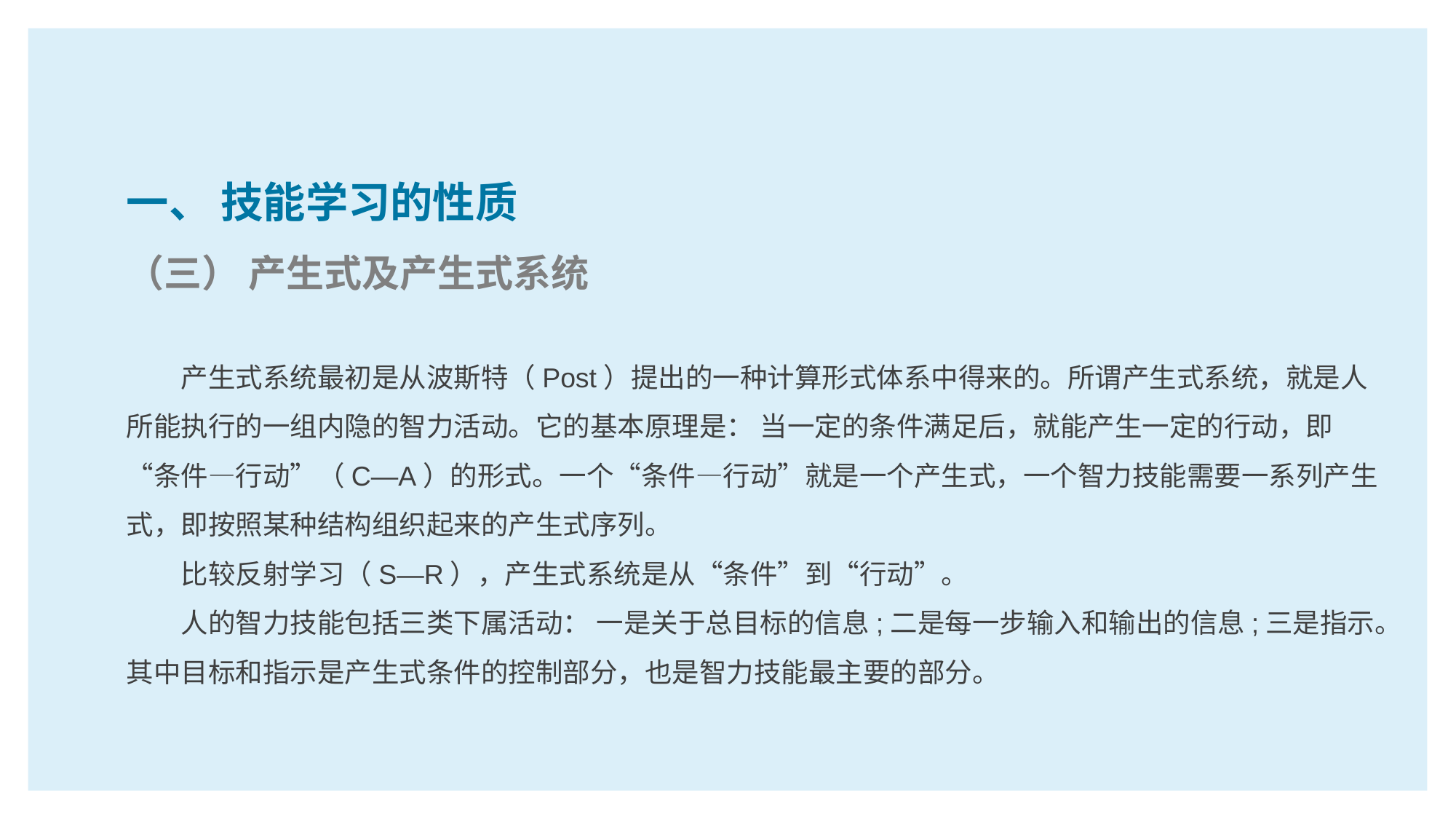

一、 技能学习的性质
（三） 产生式及产生式系统

产生式系统最初是从波斯特（Post）提出的一种计算形式体系中得来的。所谓产生式系统，就是人所能执行的一组内隐的智力活动。它的基本原理是： 当一定的条件满足后，就能产生一定的行动，即“条件—行动”（C—A）的形式。一个“条件—行动”就是一个产生式，一个智力技能需要一系列产生式，即按照某种结构组织起来的产生式序列。
比较反射学习（S—R），产生式系统是从“条件”到“行动”。
人的智力技能包括三类下属活动： 一是关于总目标的信息;二是每一步输入和输出的信息;三是指示。其中目标和指示是产生式条件的控制部分，也是智力技能最主要的部分。